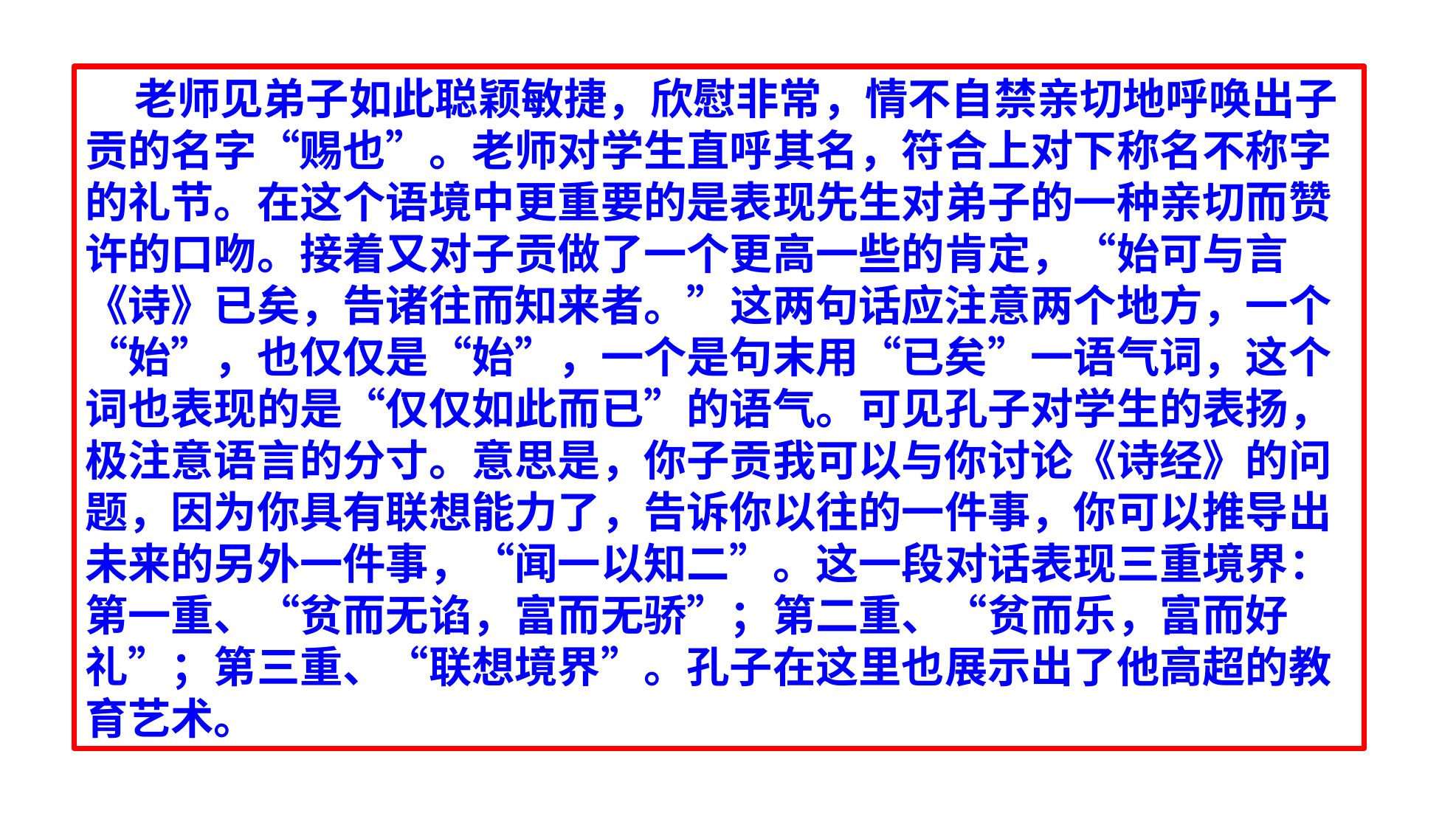

老师见弟子如此聪颖敏捷，欣慰非常，情不自禁亲切地呼唤出子贡的名字“赐也”。老师对学生直呼其名，符合上对下称名不称字的礼节。在这个语境中更重要的是表现先生对弟子的一种亲切而赞许的口吻。接着又对子贡做了一个更高一些的肯定，“始可与言《诗》已矣，告诸往而知来者。”这两句话应注意两个地方，一个“始”，也仅仅是“始”，一个是句末用“已矣”一语气词，这个词也表现的是“仅仅如此而已”的语气。可见孔子对学生的表扬，极注意语言的分寸。意思是，你子贡我可以与你讨论《诗经》的问题，因为你具有联想能力了，告诉你以往的一件事，你可以推导出未来的另外一件事，“闻一以知二”。这一段对话表现三重境界：第一重、“贫而无谄，富而无骄”；第二重、“贫而乐，富而好礼”；第三重、“联想境界”。孔子在这里也展示出了他高超的教育艺术。